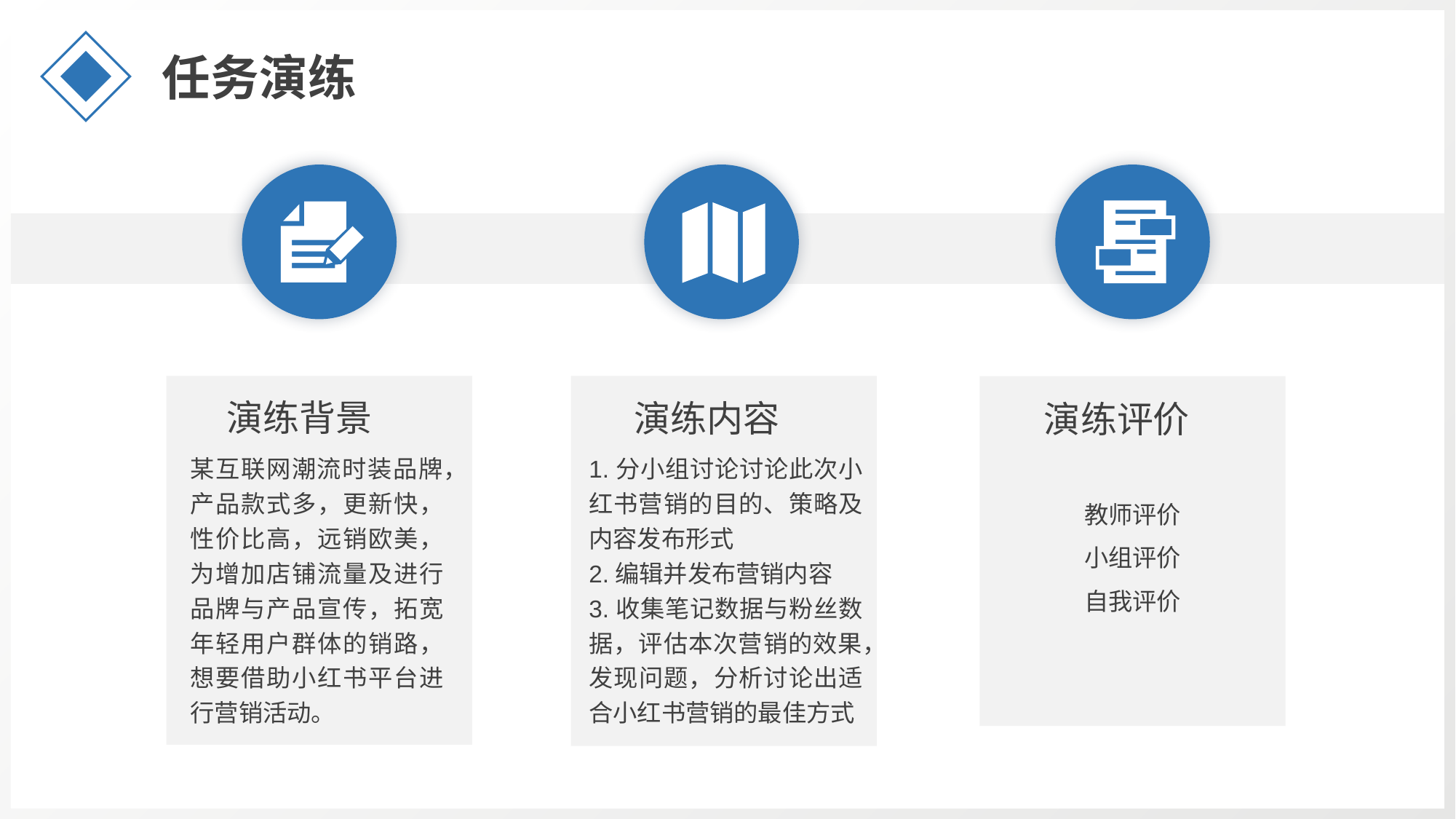

任务演练

演练背景
演练内容
演练评价
某互联网潮流时装品牌，产品款式多，更新快，性价比高，远销欧美，为增加店铺流量及进行品牌与产品宣传，拓宽年轻用户群体的销路，想要借助小红书平台进行营销活动。
1.分小组讨论讨论此次小红书营销的目的、策略及内容发布形式
2.编辑并发布营销内容
3.收集笔记数据与粉丝数据，评估本次营销的效果，发现问题，分析讨论出适合小红书营销的最佳方式
教师评价
小组评价
自我评价